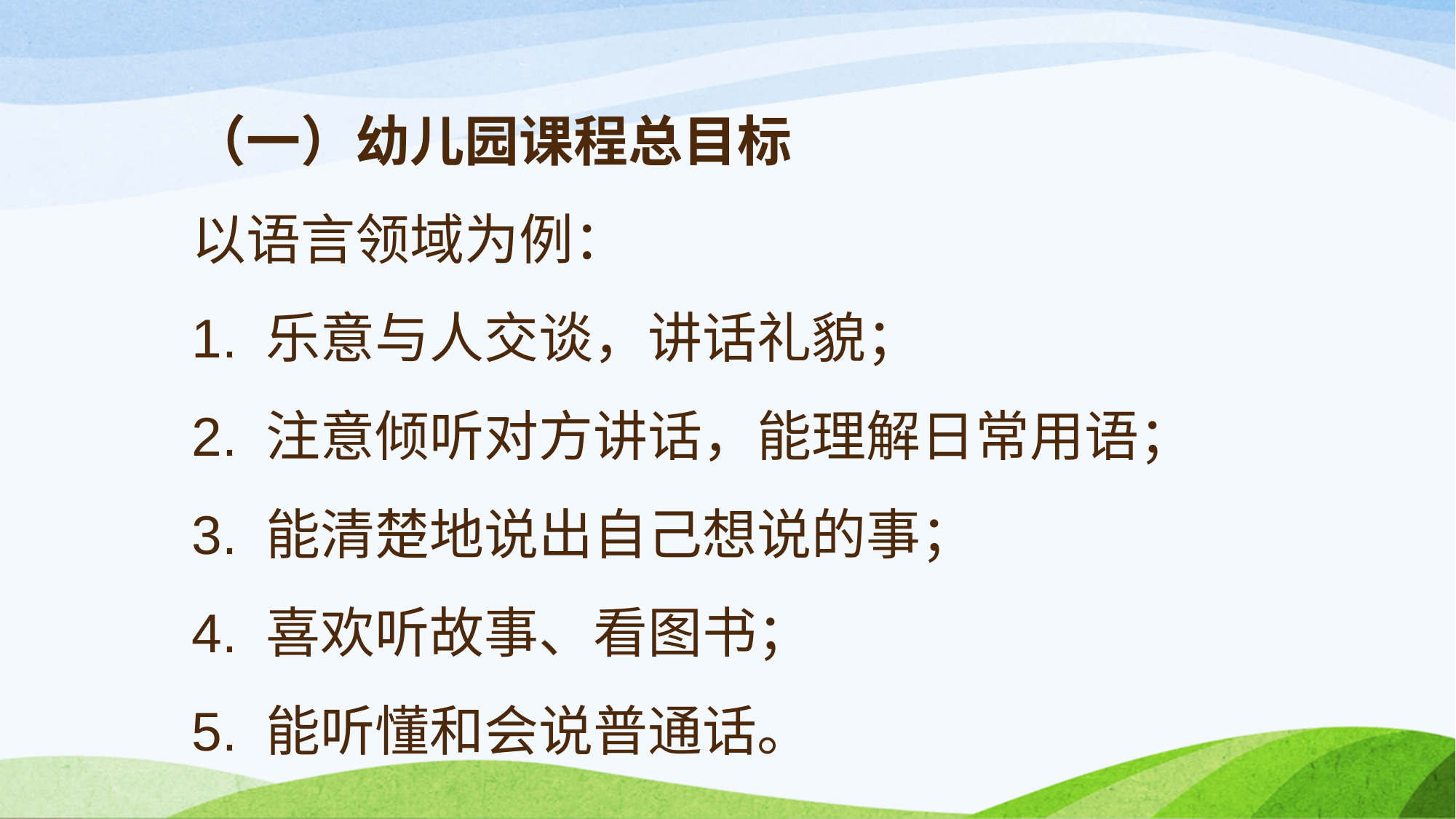

# （一）幼儿园课程总目标 以语言领域为例： 1. 乐意与人交谈，讲话礼貌； 2. 注意倾听对方讲话，能理解日常用语； 3. 能清楚地说出自己想说的事； 4. 喜欢听故事、看图书； 5. 能听懂和会说普通话。